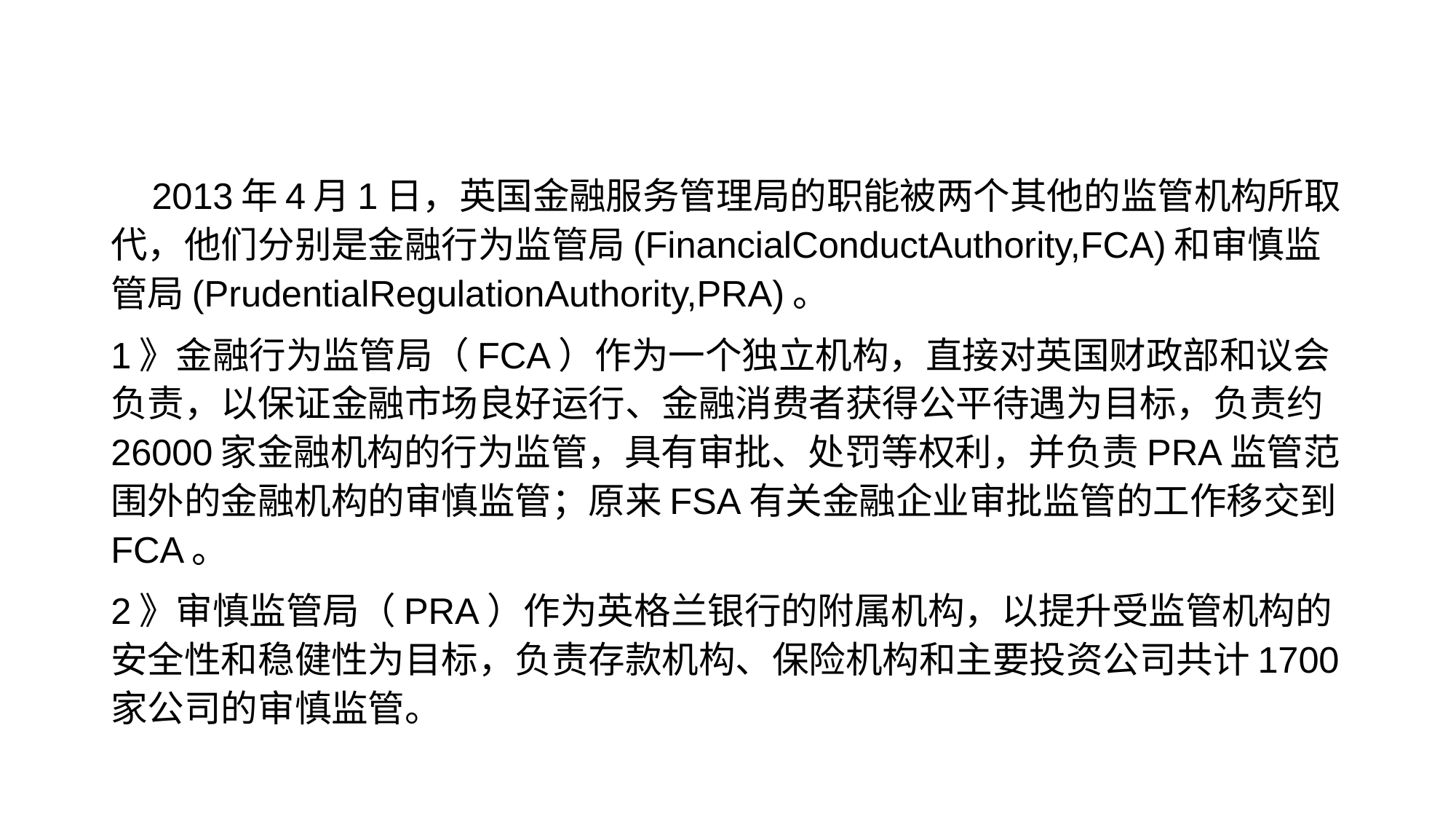

#
    2013年4月1日，英国金融服务管理局的职能被两个其他的监管机构所取代，他们分别是金融行为监管局(FinancialConductAuthority,FCA)和审慎监管局(PrudentialRegulationAuthority,PRA)。
1》金融行为监管局（FCA）作为一个独立机构，直接对英国财政部和议会负责，以保证金融市场良好运行、金融消费者获得公平待遇为目标，负责约26000家金融机构的行为监管，具有审批、处罚等权利，并负责PRA监管范围外的金融机构的审慎监管；原来FSA有关金融企业审批监管的工作移交到FCA。
2》审慎监管局（PRA）作为英格兰银行的附属机构，以提升受监管机构的安全性和稳健性为目标，负责存款机构、保险机构和主要投资公司共计1700家公司的审慎监管。